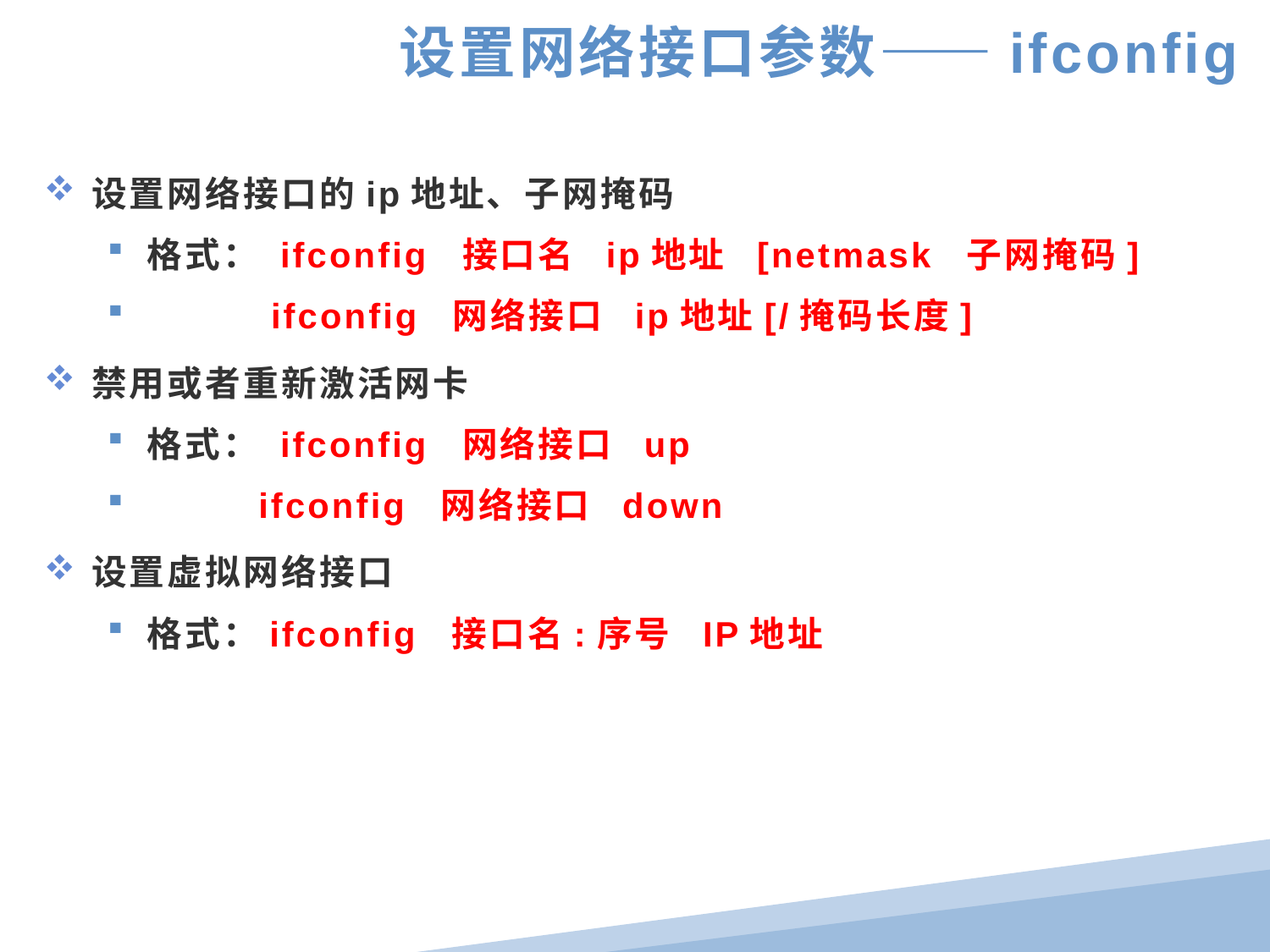

设置网络接口参数——ifconfig
设置网络接口的ip地址、子网掩码
格式： ifconfig  接口名  ip地址  [netmask  子网掩码]
          ifconfig  网络接口  ip地址[/掩码长度]
禁用或者重新激活网卡
格式： ifconfig  网络接口  up
         ifconfig  网络接口  down
设置虚拟网络接口
格式：ifconfig  接口名:序号  IP地址